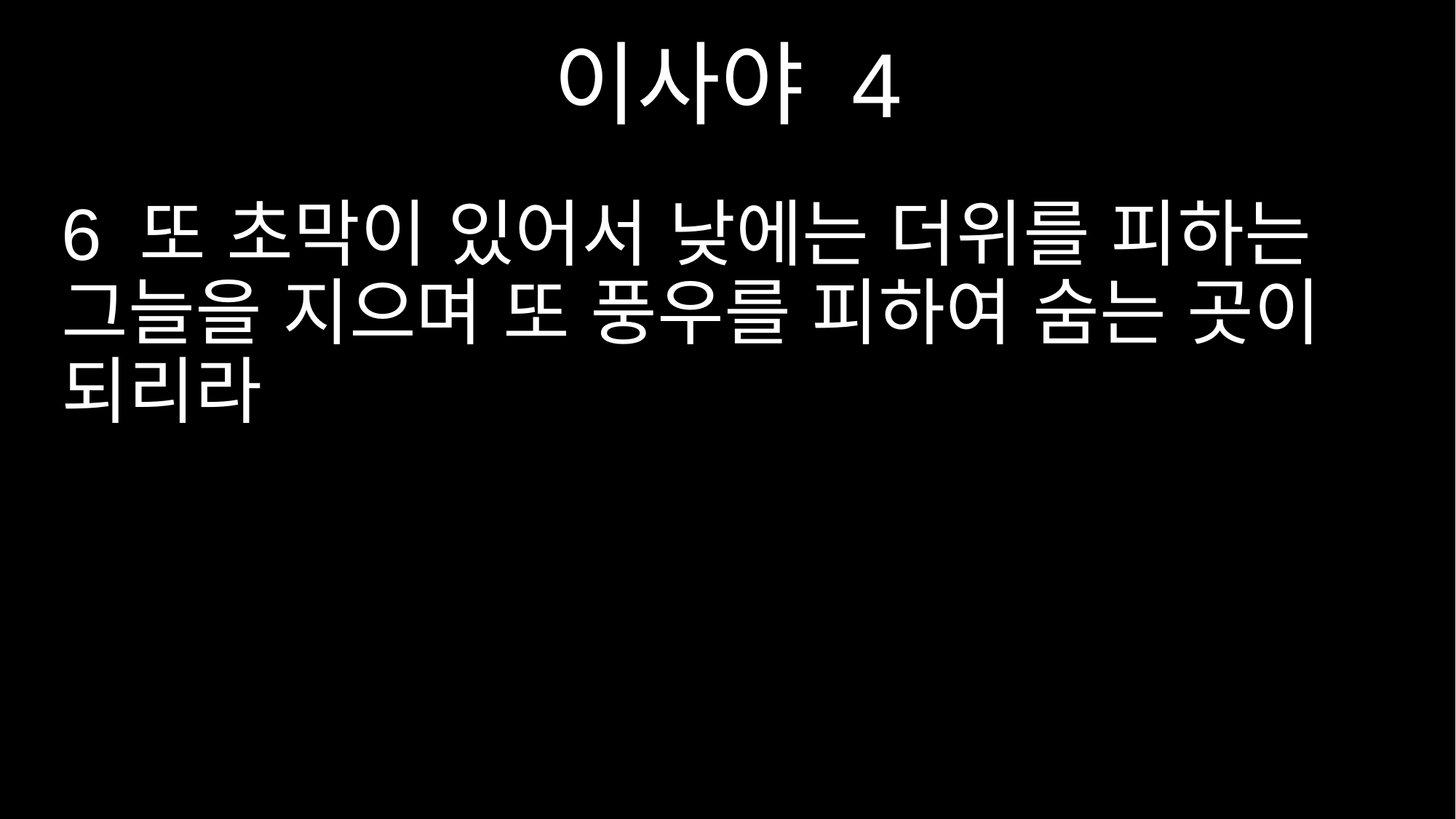

이사야 4
6 또 초막이 있어서 낮에는 더위를 피하는 그늘을 지으며 또 풍우를 피하여 숨는 곳이 되리라